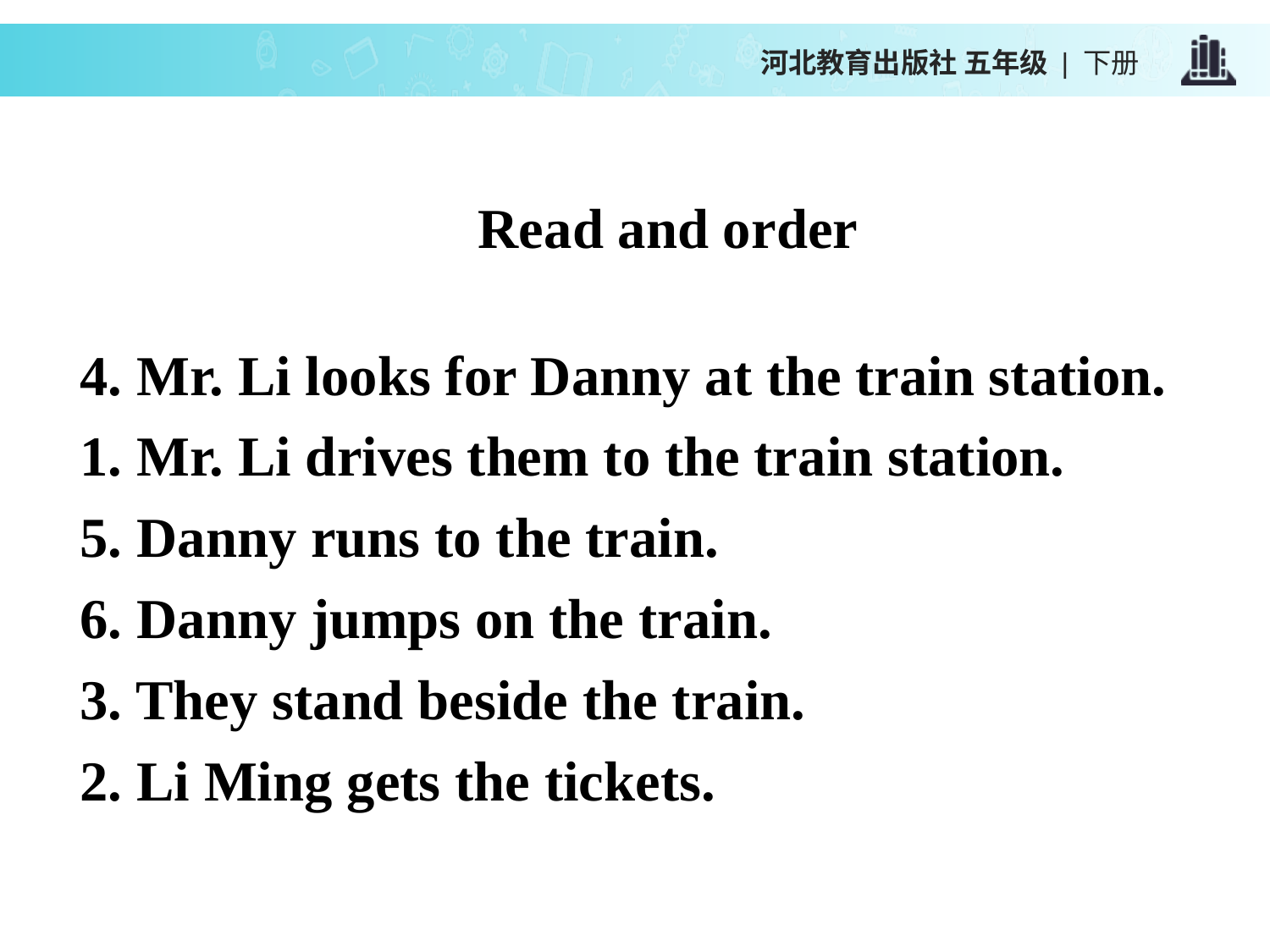

河北教育出版社 五年级 | 下册
Read and order
4. Mr. Li looks for Danny at the train station.
1. Mr. Li drives them to the train station.
5. Danny runs to the train.
6. Danny jumps on the train.
3. They stand beside the train.
2. Li Ming gets the tickets.